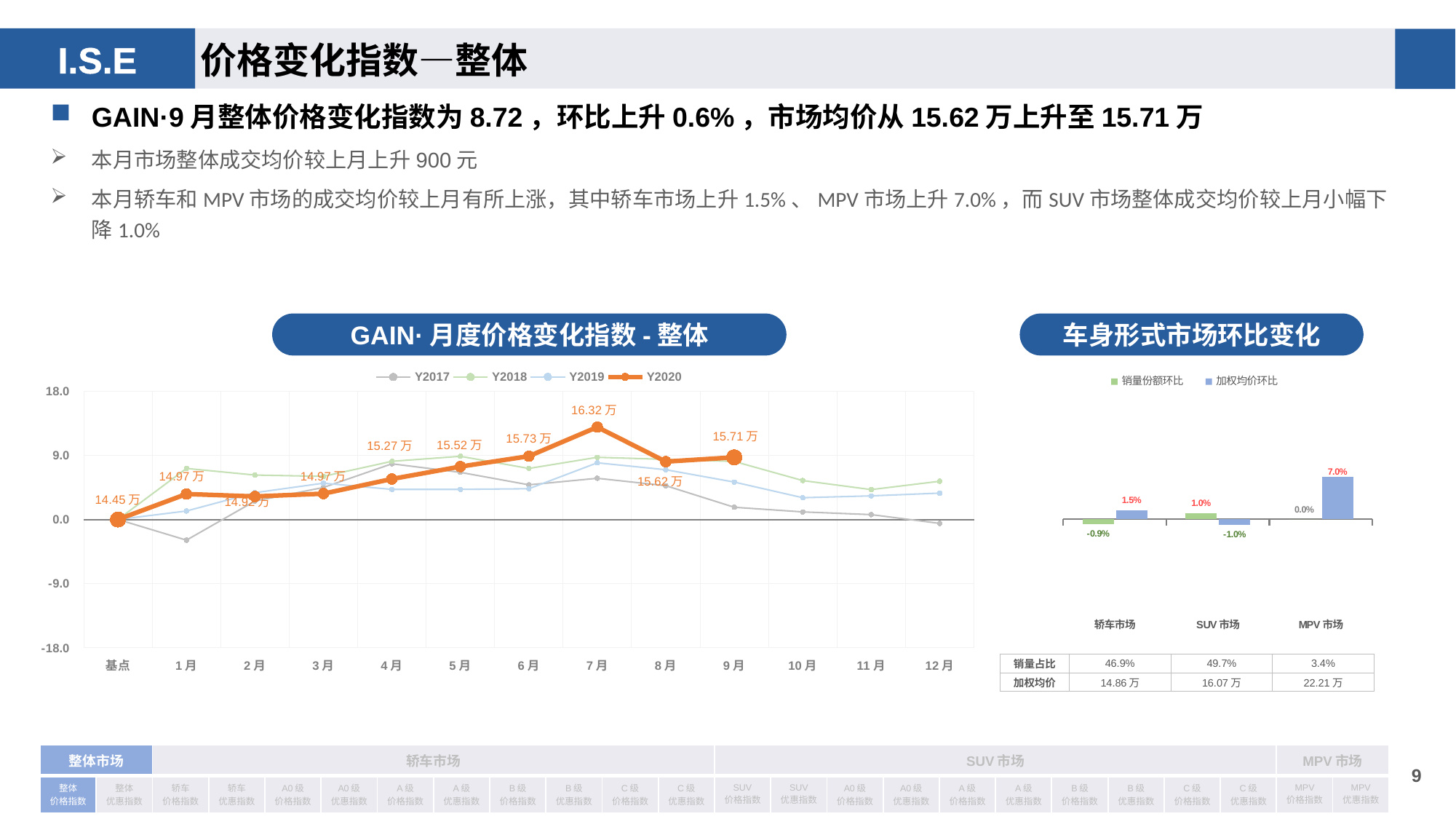

价格变化指数—整体
GAIN·9月整体价格变化指数为8.72，环比上升0.6%，市场均价从15.62万上升至15.71万
本月市场整体成交均价较上月上升900元
本月轿车和MPV市场的成交均价较上月有所上涨，其中轿车市场上升1.5%、MPV市场上升7.0%，而SUV市场整体成交均价较上月小幅下降1.0%
GAIN·月度价格变化指数-整体

车身形式市场环比变化

### Chart

| Category | Y2017 | Y2018 | Y2019 | Y2020 |
|---|---|---|---|---|
| 基点 | 0.0 | 0.0 | 0.0 | 0.0 |
| 1月 | -2.91 | 7.16 | 1.19 | 3.57 |
| 2月 | 2.58 | 6.23 | 3.76 | 3.23 |
| 3月 | 4.49 | 6.05 | 5.09 | 3.62 |
| 4月 | 7.81 | 8.16 | 4.22 | 5.68 |
| 5月 | 6.61 | 8.86 | 4.22 | 7.419554979020271 |
| 6月 | 4.86 | 7.16 | 4.31 | 8.879699741350699 |
| 7月 | 5.78 | 8.72 | 7.95 | 12.96 |
| 8月 | 4.74 | 8.43 | 6.98 | 8.12 |
| 9月 | 1.71 | 8.14 | 5.25 | 8.72 |
| 10月 | 1.06 | 5.46 | 3.05 | None |
| 11月 | 0.68 | 4.19 | 3.31 | None |
| 12月 | -0.55 | 5.36 | 3.7 | None |

### Chart

| Category | 销量份额环比 | 加权均价环比 |
|---|---|---|
| 轿车市场 | -0.009 | 0.015 |
| SUV市场 | 0.01 | -0.01 |
| MPV市场 | 0.0 | 0.07 |
| 销量占比 | 46.9% | 49.7% | 3.4% |
| --- | --- | --- | --- |
| 加权均价 | 14.86万 | 16.07万 | 22.21万 |
| 整体市场 |  | 轿车市场 |  |  |  |  |  |  |  |  |  | SUV市场 |  |  |  |  |  |  |  |  |  | MPV市场 |  |
| --- | --- | --- | --- | --- | --- | --- | --- | --- | --- | --- | --- | --- | --- | --- | --- | --- | --- | --- | --- | --- | --- | --- | --- |
| 整体 价格指数 | 整体 优惠指数 | 轿车 价格指数 | 轿车 优惠指数 | A0级 价格指数 | A0级 优惠指数 | A级 价格指数 | A级 优惠指数 | B级 价格指数 | B级 优惠指数 | C级 价格指数 | C级 优惠指数 | SUV 价格指数 | SUV 优惠指数 | A0级 价格指数 | A0级 优惠指数 | A级 价格指数 | A级 优惠指数 | B级 价格指数 | B级 优惠指数 | C级 价格指数 | C级 优惠指数 | MPV 价格指数 | MPV 优惠指数 |
9